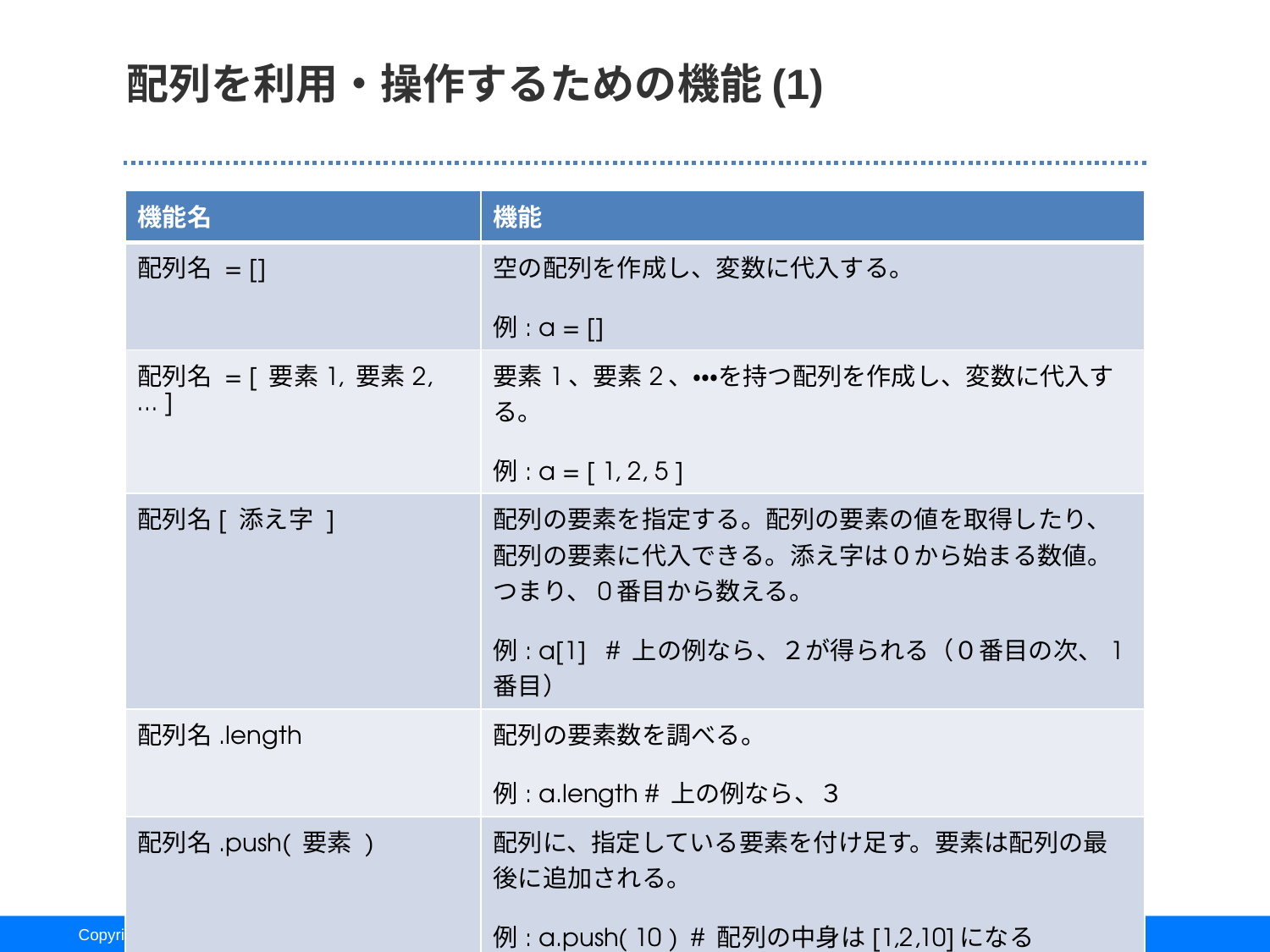

# 配列を利用・操作するための機能(1)
| 機能名 | 機能 |
| --- | --- |
| 配列名 = [] | 空の配列を作成し、変数に代入する。 例: a = [] |
| 配列名 = [ 要素1, 要素2, … ] | 要素1、要素2、・・・を持つ配列を作成し、変数に代入する。 例: a = [ 1, 2, 5 ] |
| 配列名[ 添え字 ] | 配列の要素を指定する。配列の要素の値を取得したり、配列の要素に代入できる。添え字は０から始まる数値。つまり、0番目から数える。 例: a[1] # 上の例なら、２が得られる（０番目の次、1番目） |
| 配列名.length | 配列の要素数を調べる。 例: a.length # 上の例なら、３ |
| 配列名.push( 要素 ) | 配列に、指定している要素を付け足す。要素は配列の最後に追加される。 例: a.push( 10 ) # 配列の中身は[1,2,10]になる |